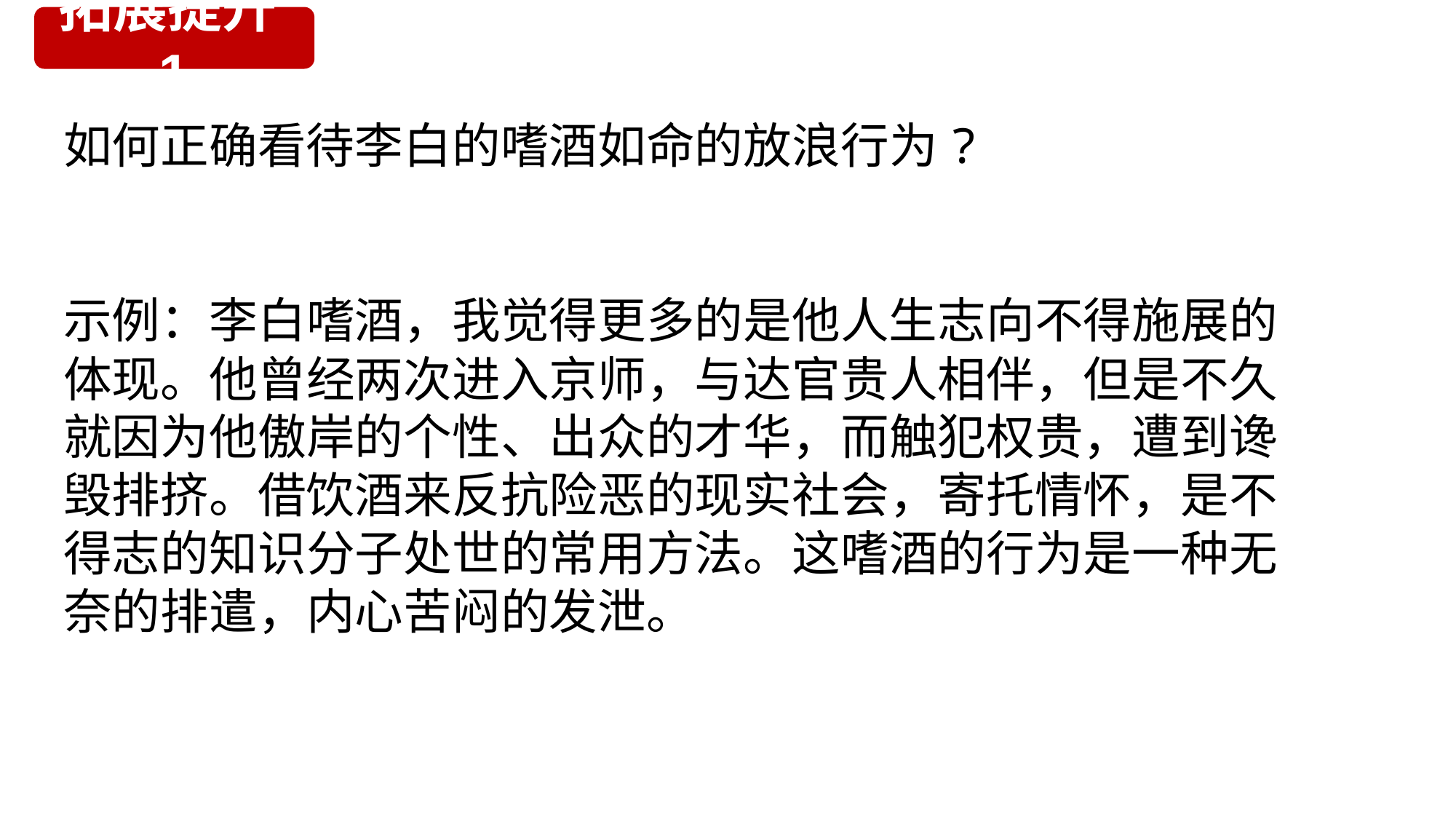

拓展提升1
如何正确看待李白的嗜酒如命的放浪行为?

示例：李白嗜酒，我觉得更多的是他人生志向不得施展的体现。他曾经两次进入京师，与达官贵人相伴，但是不久就因为他傲岸的个性、出众的才华，而触犯权贵，遭到谗毁排挤。借饮酒来反抗险恶的现实社会，寄托情怀，是不得志的知识分子处世的常用方法。这嗜酒的行为是一种无奈的排遣，内心苦闷的发泄。